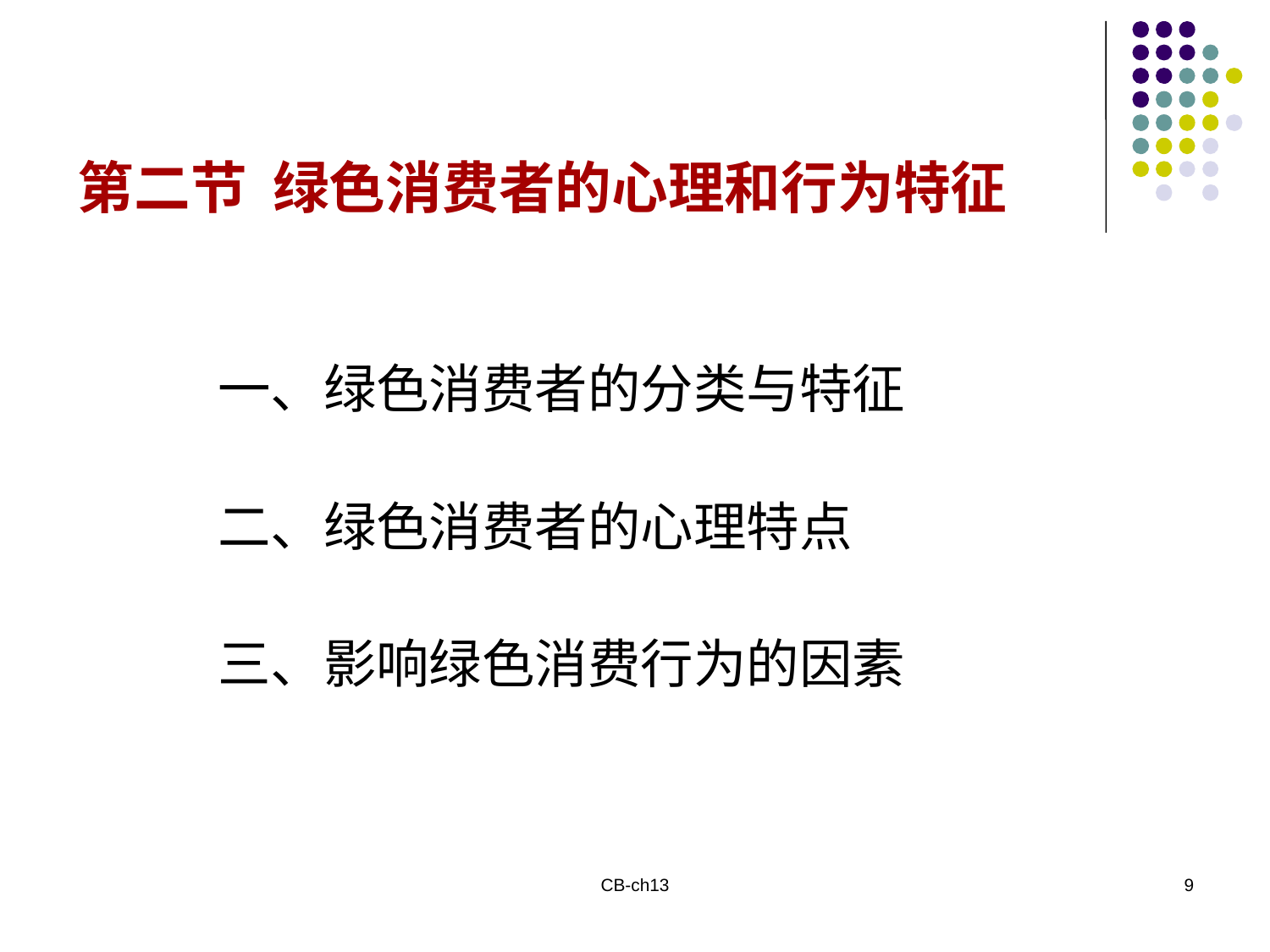

第二节  绿色消费者的心理和行为特征
一、绿色消费者的分类与特征
二、绿色消费者的心理特点
三、影响绿色消费行为的因素

CB-ch13
9